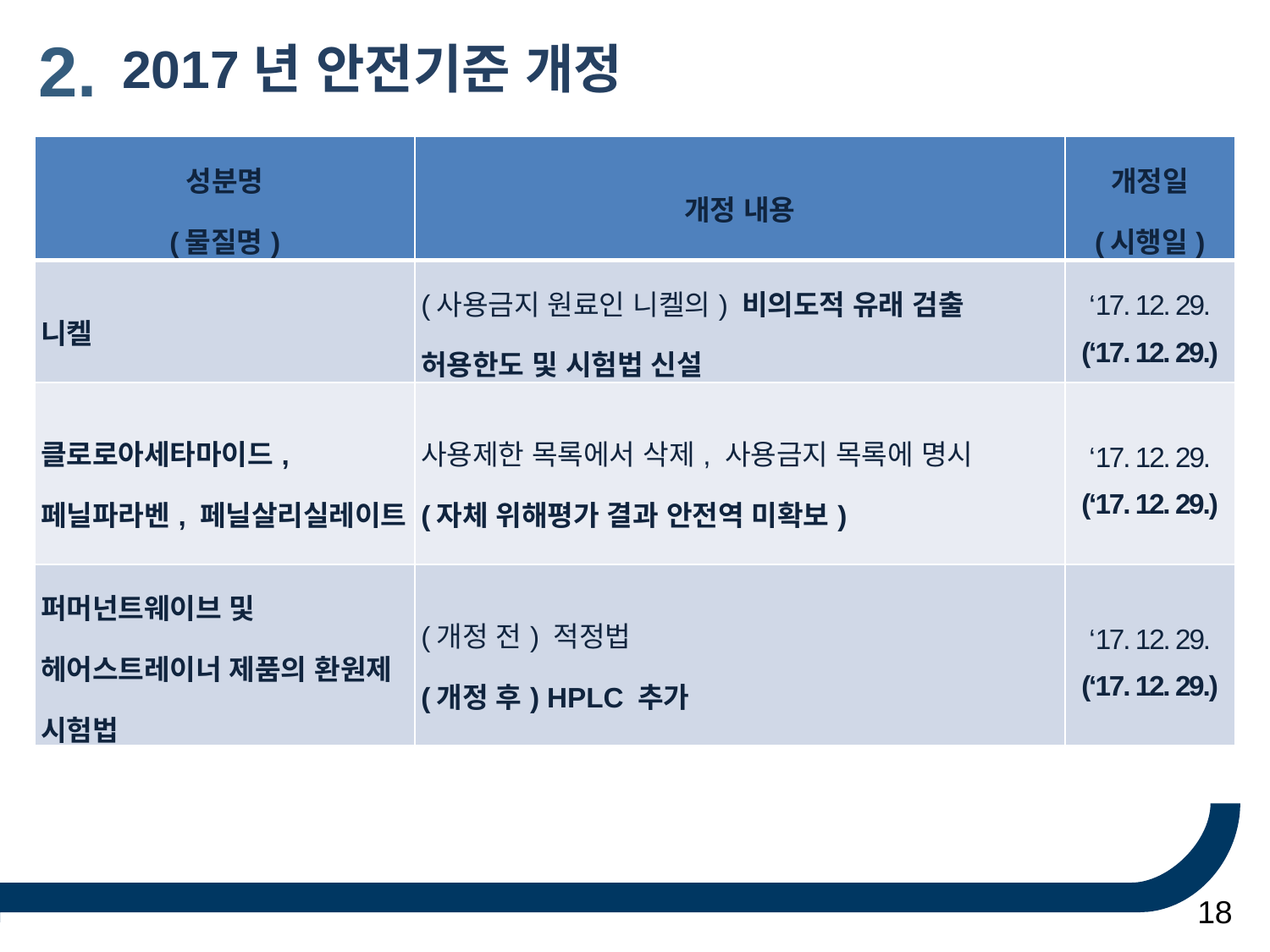

2.
 2017년 안전기준 개정
| 성분명 (물질명) | 개정 내용 | 개정일 (시행일) |
| --- | --- | --- |
| 니켈 | (사용금지 원료인 니켈의) 비의도적 유래 검출 허용한도 및 시험법 신설 | ‘17. 12. 29. (‘17. 12. 29.) |
| 클로로아세타마이드, 페닐파라벤, 페닐살리실레이트 | 사용제한 목록에서 삭제, 사용금지 목록에 명시 (자체 위해평가 결과 안전역 미확보) | ‘17. 12. 29. (‘17. 12. 29.) |
| 퍼머넌트웨이브 및 헤어스트레이너 제품의 환원제 시험법 | (개정 전) 적정법 (개정 후) HPLC 추가 | ‘17. 12. 29. (‘17. 12. 29.) |
18